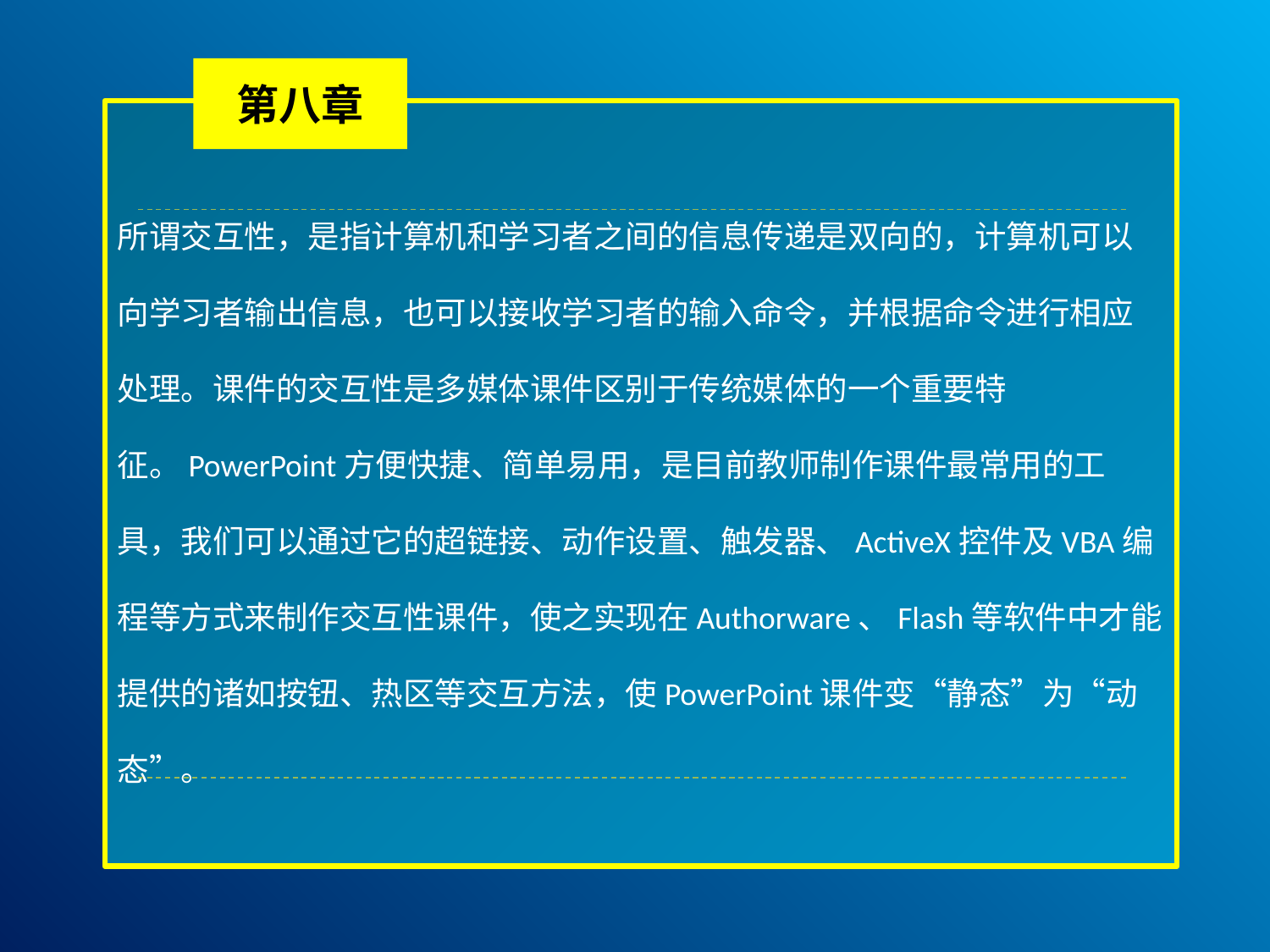

第八章
所谓交互性，是指计算机和学习者之间的信息传递是双向的，计算机可以向学习者输出信息，也可以接收学习者的输入命令，并根据命令进行相应处理。课件的交互性是多媒体课件区别于传统媒体的一个重要特征。PowerPoint方便快捷、简单易用，是目前教师制作课件最常用的工具，我们可以通过它的超链接、动作设置、触发器、ActiveX控件及VBA编程等方式来制作交互性课件，使之实现在Authorware、Flash等软件中才能提供的诸如按钮、热区等交互方法，使PowerPoint课件变“静态”为“动态”。